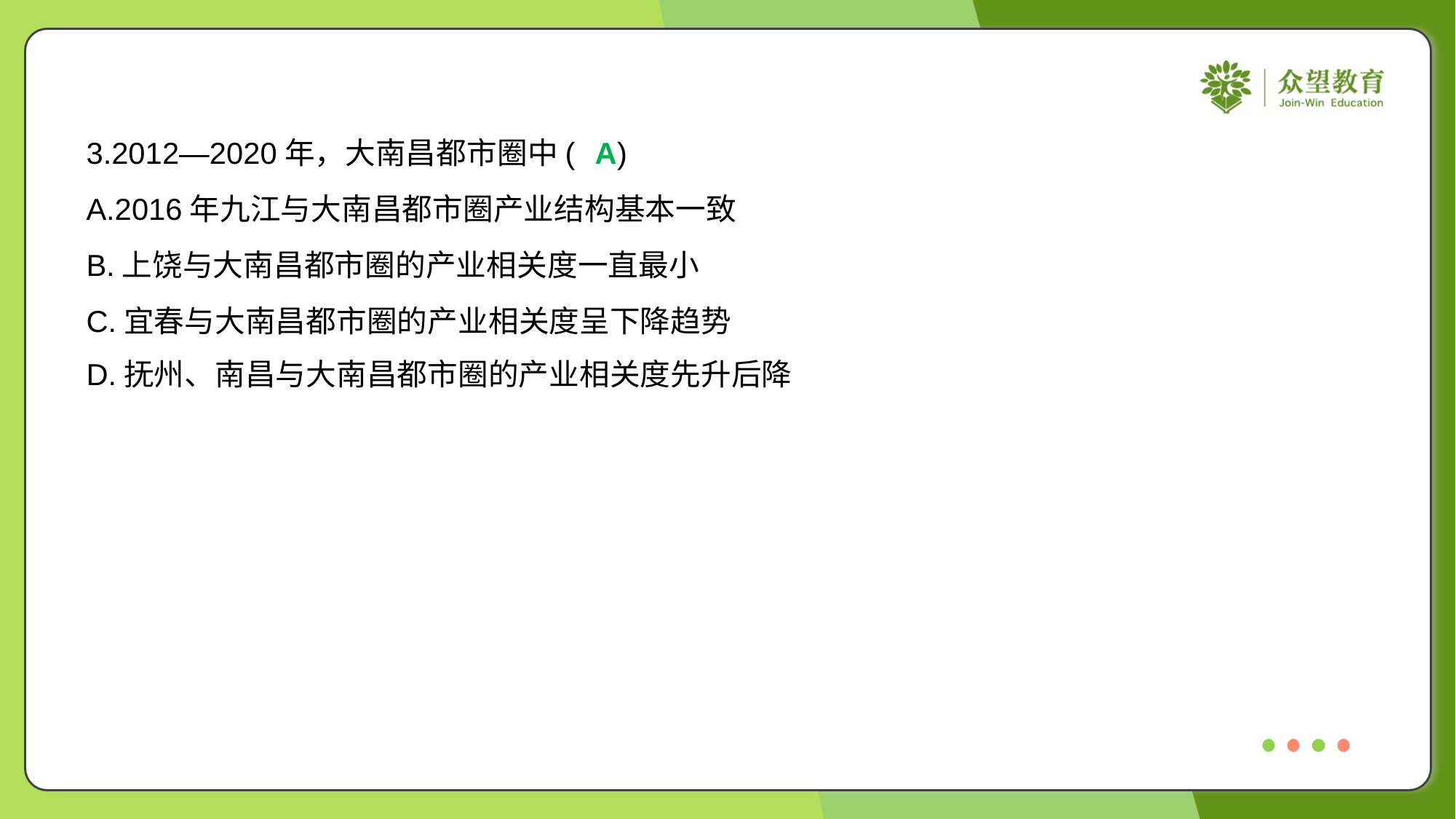

3.2012—2020年，大南昌都市圈中(     )
A
A.2016年九江与大南昌都市圈产业结构基本一致
B.上饶与大南昌都市圈的产业相关度一直最小
C.宜春与大南昌都市圈的产业相关度呈下降趋势
D.抚州、南昌与大南昌都市圈的产业相关度先升后降